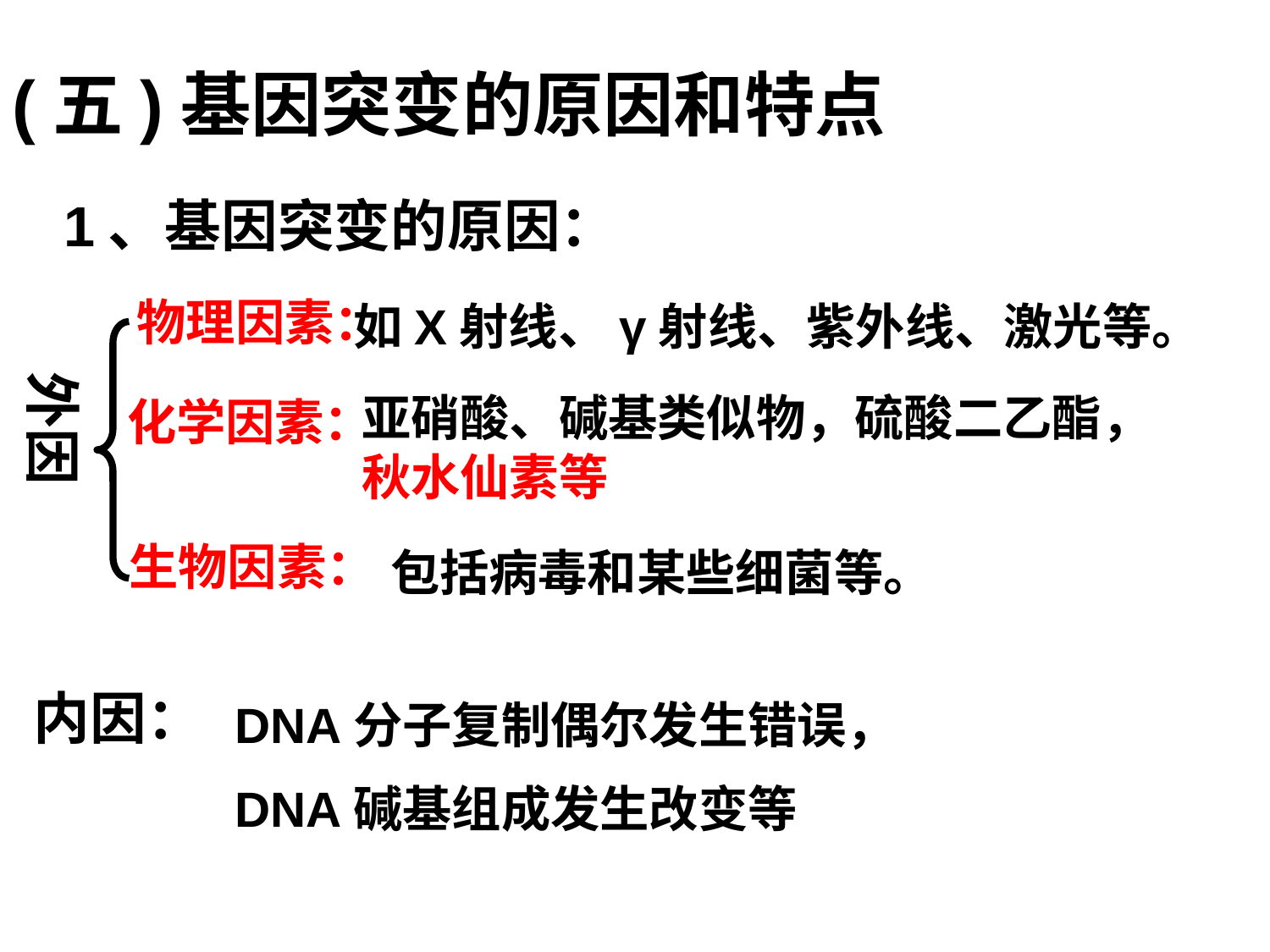

(五)基因突变的原因和特点
1、基因突变的原因：
如X射线、γ射线、紫外线、激光等。
物理因素：

外因
亚硝酸、碱基类似物，硫酸二乙酯，
秋水仙素等
化学因素：
生物因素：
包括病毒和某些细菌等。
内因：
DNA分子复制偶尔发生错误，
DNA碱基组成发生改变等